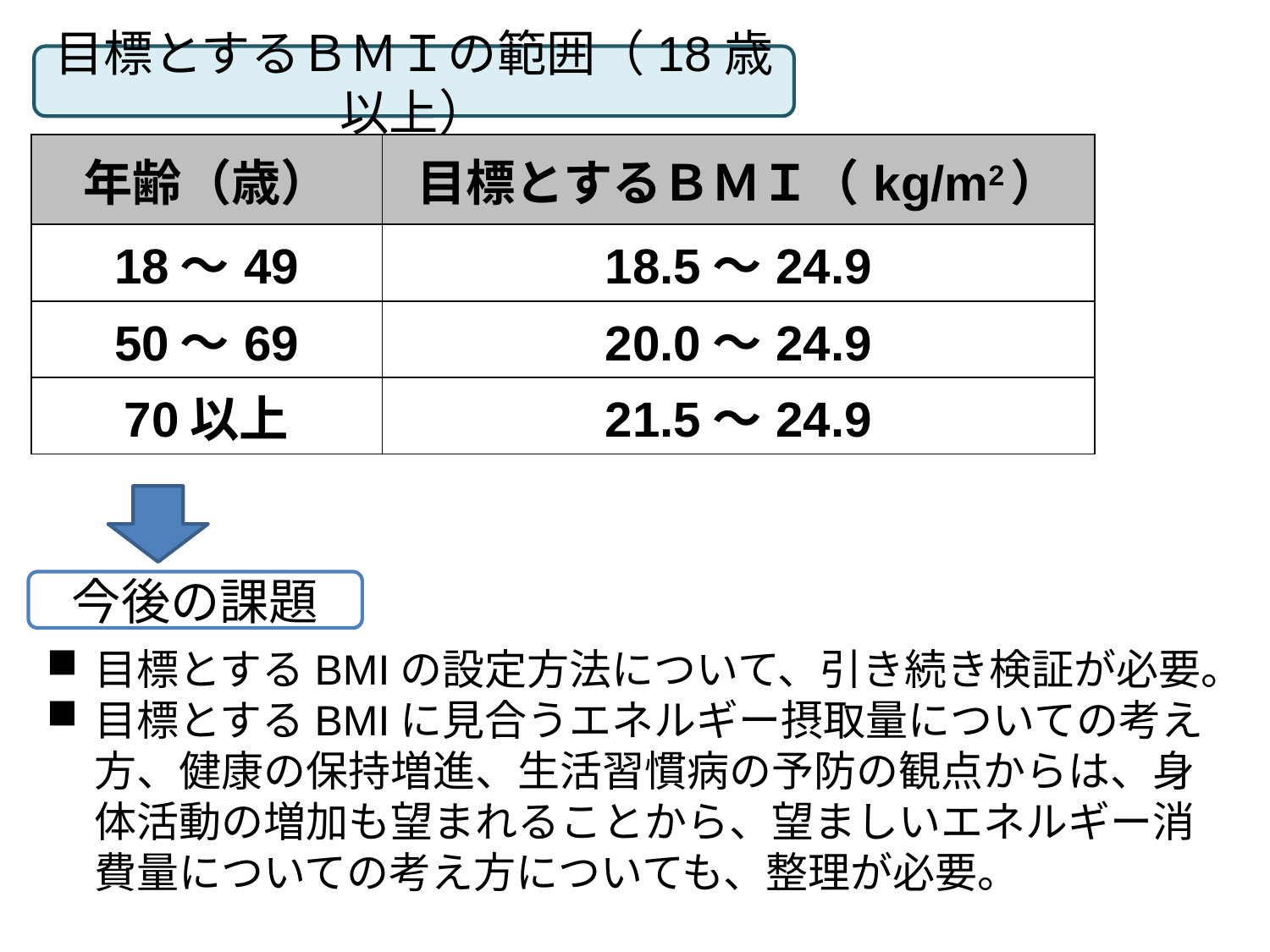

目標とするＢＭＩの範囲（18歳以上）
| 年齢（歳） | 目標とするＢＭＩ（kg/m2） |
| --- | --- |
| 18～49 | 18.5～24.9 |
| 50～69 | 20.0～24.9 |
| 70以上 | 21.5～24.9 |

今後の課題
目標とするBMIの設定方法について、引き続き検証が必要。
目標とするBMIに見合うエネルギー摂取量についての考え方、健康の保持増進、生活習慣病の予防の観点からは、身体活動の増加も望まれることから、望ましいエネルギー消費量についての考え方についても、整理が必要。